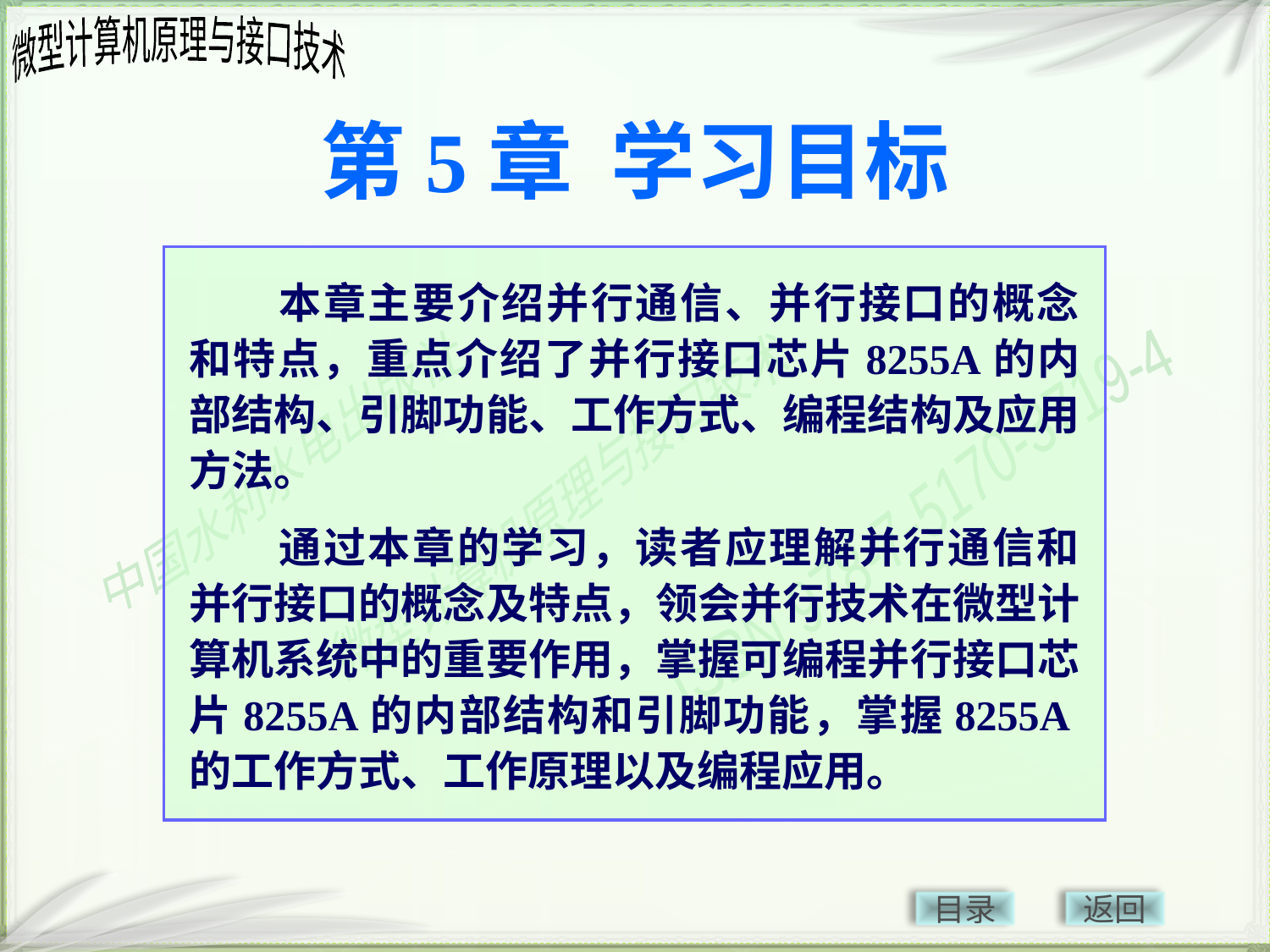

# 第5章  学习目标
本章主要介绍并行通信、并行接口的概念和特点，重点介绍了并行接口芯片8255A的内部结构、引脚功能、工作方式、编程结构及应用方法。
通过本章的学习，读者应理解并行通信和并行接口的概念及特点，领会并行技术在微型计算机系统中的重要作用，掌握可编程并行接口芯片8255A的内部结构和引脚功能，掌握8255A的工作方式、工作原理以及编程应用。